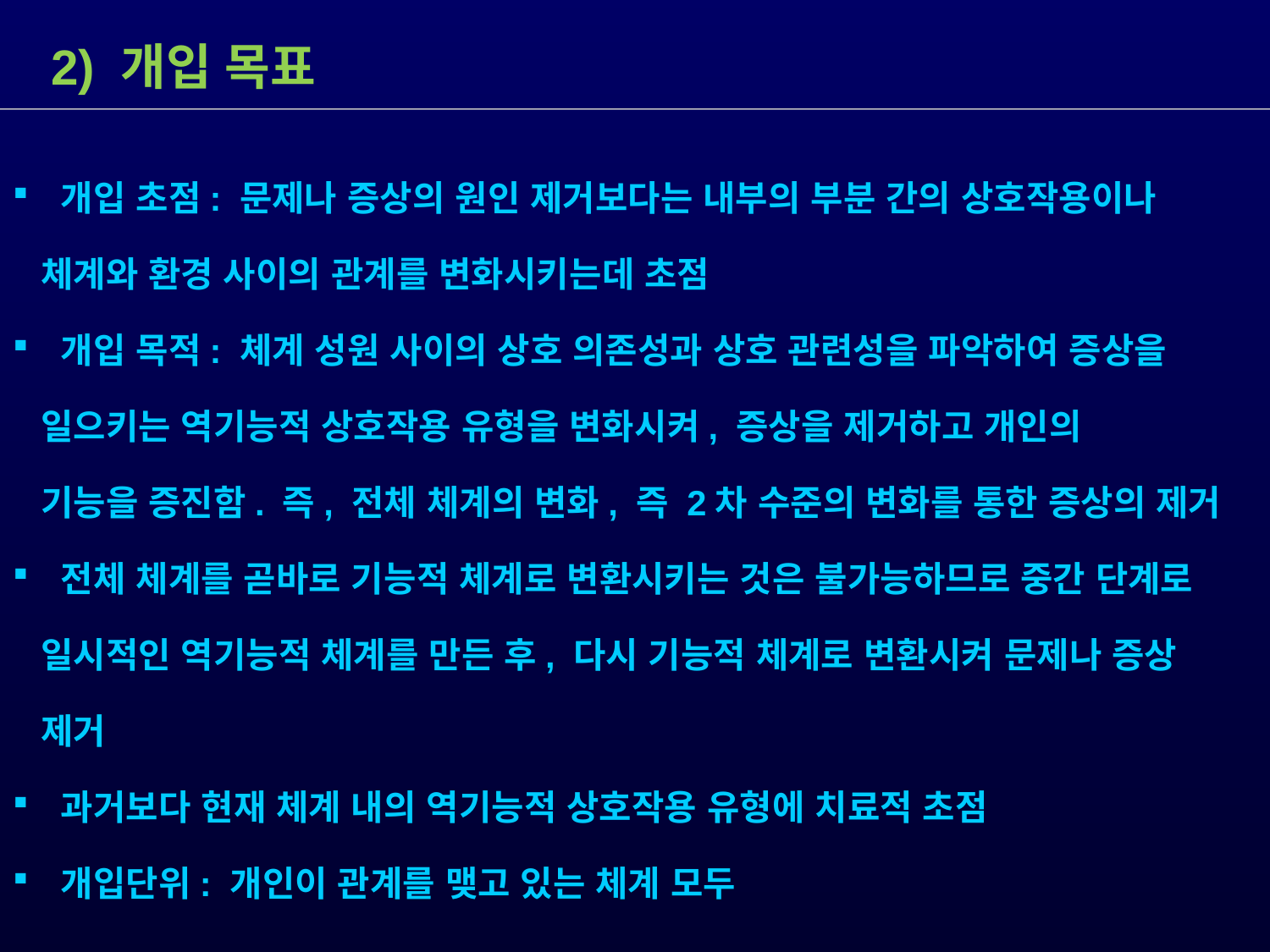

2) 개입 목표

 개입 초점: 문제나 증상의 원인 제거보다는 내부의 부분 간의 상호작용이나
  체계와 환경 사이의 관계를 변화시키는데 초점
 개입 목적: 체계 성원 사이의 상호 의존성과 상호 관련성을 파악하여 증상을
  일으키는 역기능적 상호작용 유형을 변화시켜, 증상을 제거하고 개인의
  기능을 증진함. 즉, 전체 체계의 변화, 즉 2차 수준의 변화를 통한 증상의 제거
 전체 체계를 곧바로 기능적 체계로 변환시키는 것은 불가능하므로 중간 단계로
  일시적인 역기능적 체계를 만든 후, 다시 기능적 체계로 변환시켜 문제나 증상
  제거
 과거보다 현재 체계 내의 역기능적 상호작용 유형에 치료적 초점
 개입단위: 개인이 관계를 맺고 있는 체계 모두